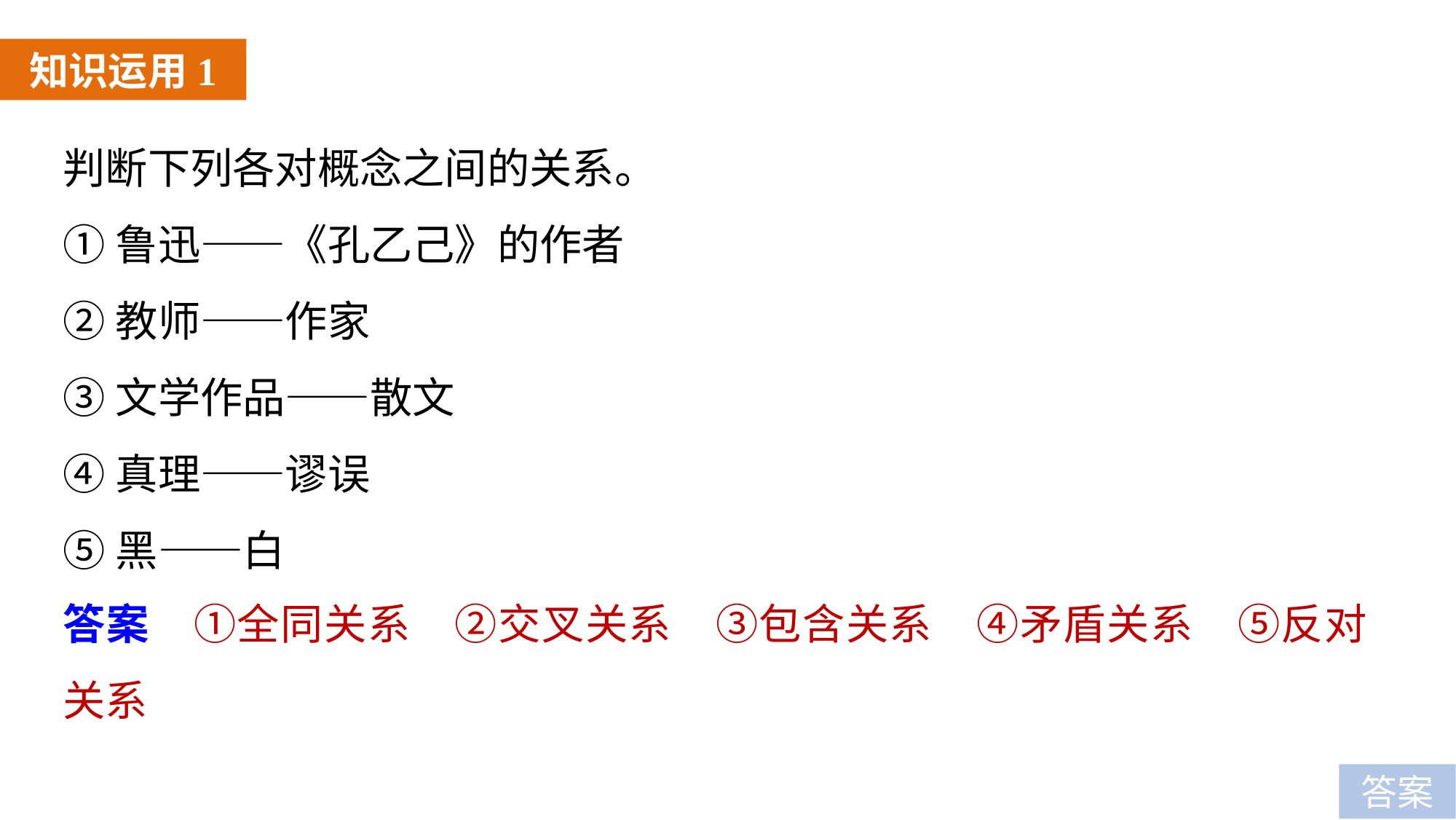

知识运用1
判断下列各对概念之间的关系。
①鲁迅——《孔乙己》的作者
②教师——作家
③文学作品——散文
④真理——谬误
⑤黑——白
答案　①全同关系　②交叉关系　③包含关系　④矛盾关系　⑤反对关系
答案